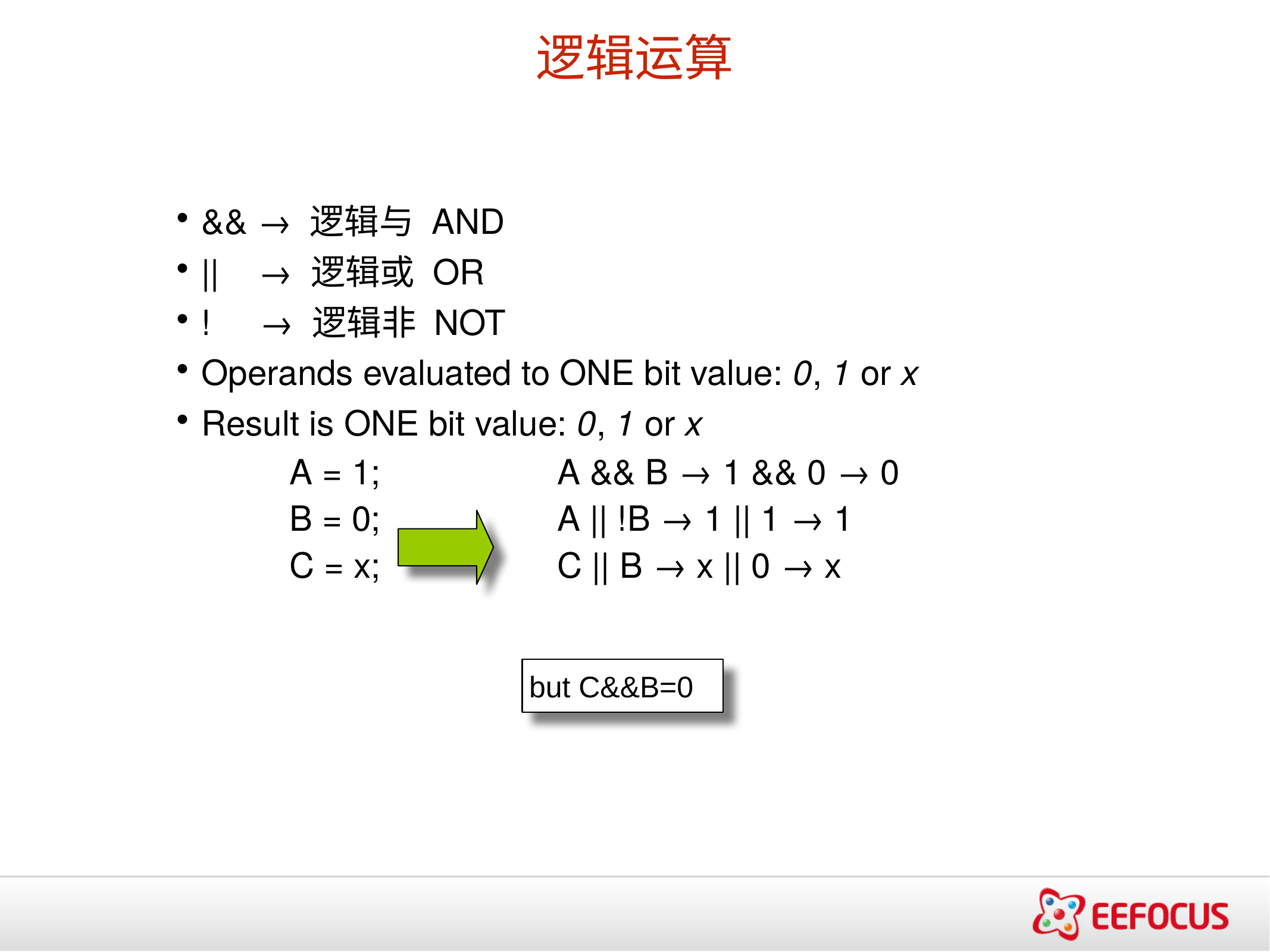

逻辑运算
&& → 逻辑与 AND
||    → 逻辑或 OR
!     → 逻辑非 NOT
Operands evaluated to ONE bit value: 0, 1 or x
Result is ONE bit value: 0, 1 or x
	A = 1;		A && B → 1 && 0 → 0
	B = 0;		A || !B → 1 || 1 → 1
	C = x;		C || B → x || 0 → x

but C&&B=0